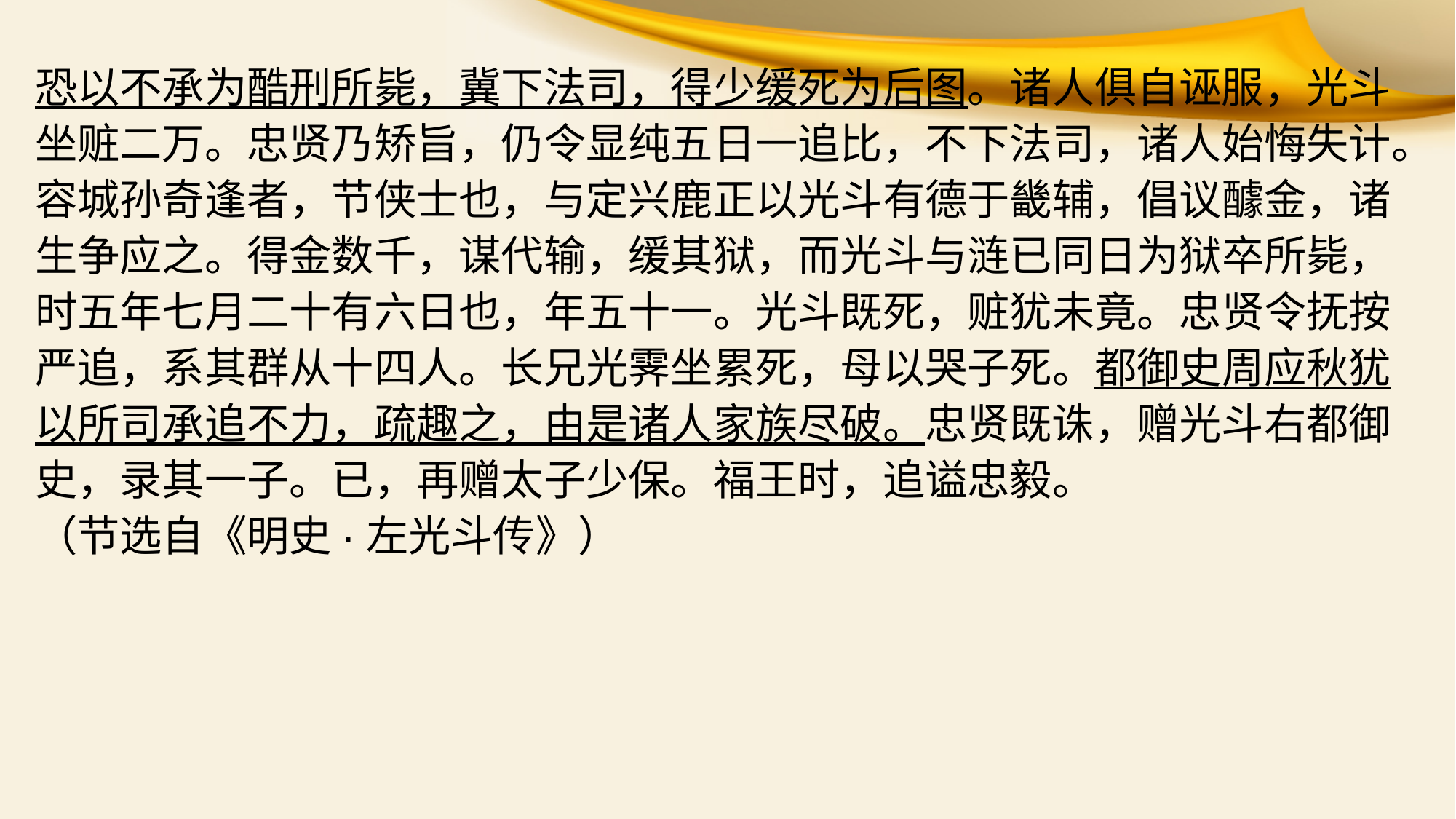

恐以不承为酷刑所毙，冀下法司，得少缓死为后图。诸人俱自诬服，光斗坐赃二万。忠贤乃矫旨，仍令显纯五日一追比，不下法司，诸人始悔失计。容城孙奇逢者，节侠士也，与定兴鹿正以光斗有德于畿辅，倡议醵金，诸生争应之。得金数千，谋代输，缓其狱，而光斗与涟已同日为狱卒所毙，时五年七月二十有六日也，年五十一。光斗既死，赃犹未竟。忠贤令抚按严追，系其群从十四人。长兄光霁坐累死，母以哭子死。都御史周应秋犹以所司承追不力，疏趣之，由是诸人家族尽破。忠贤既诛，赠光斗右都御史，录其一子。已，再赠太子少保。福王时，追谥忠毅。
（节选自《明史·左光斗传》）